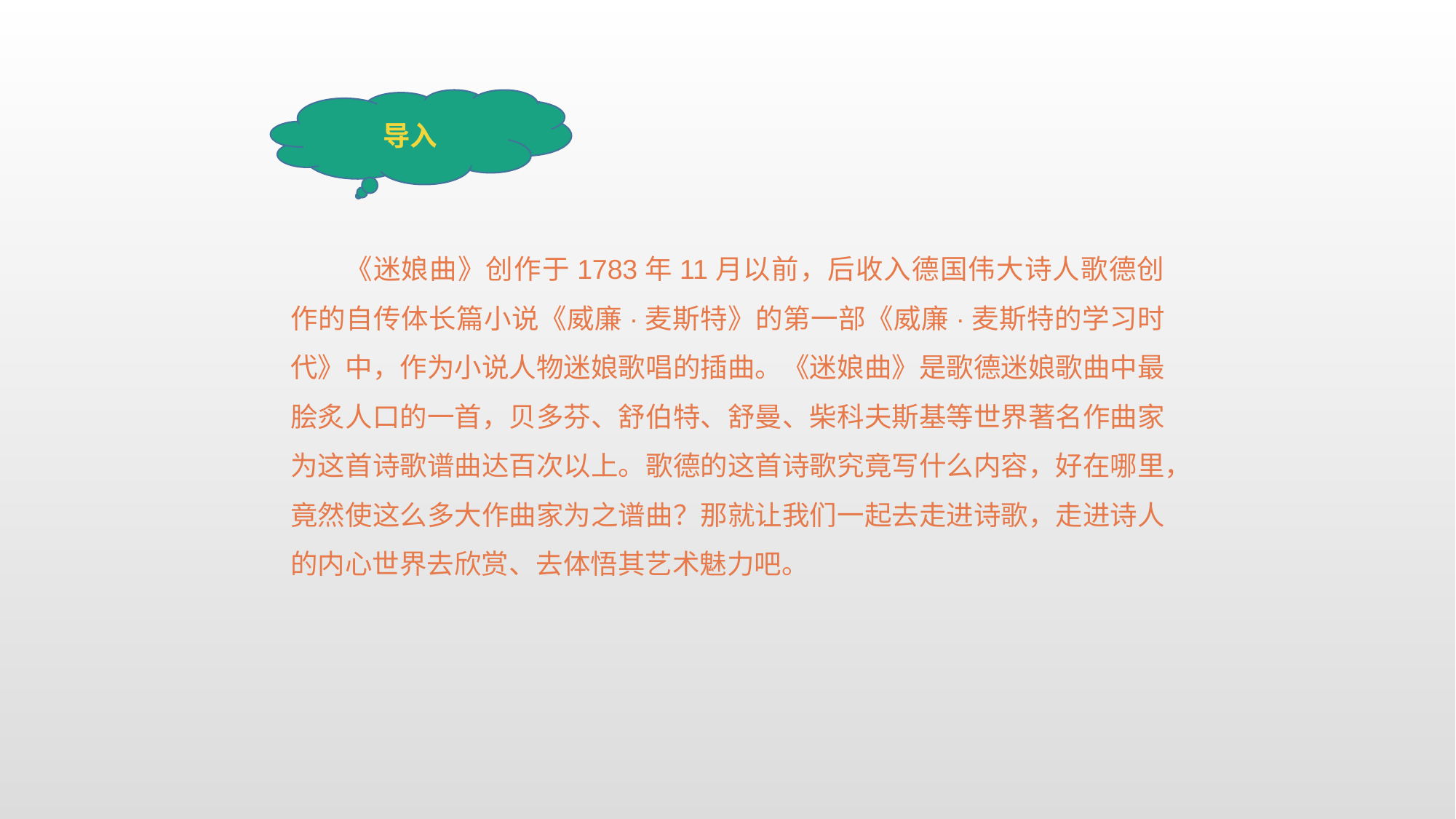

导入
《迷娘曲》创作于1783年11月以前，后收入德国伟大诗人歌德创作的自传体长篇小说《威廉·麦斯特》的第一部《威廉·麦斯特的学习时代》中，作为小说人物迷娘歌唱的插曲。《迷娘曲》是歌德迷娘歌曲中最脍炙人口的一首，贝多芬、舒伯特、舒曼、柴科夫斯基等世界著名作曲家为这首诗歌谱曲达百次以上。歌德的这首诗歌究竟写什么内容，好在哪里，竟然使这么多大作曲家为之谱曲？那就让我们一起去走进诗歌，走进诗人的内心世界去欣赏、去体悟其艺术魅力吧。